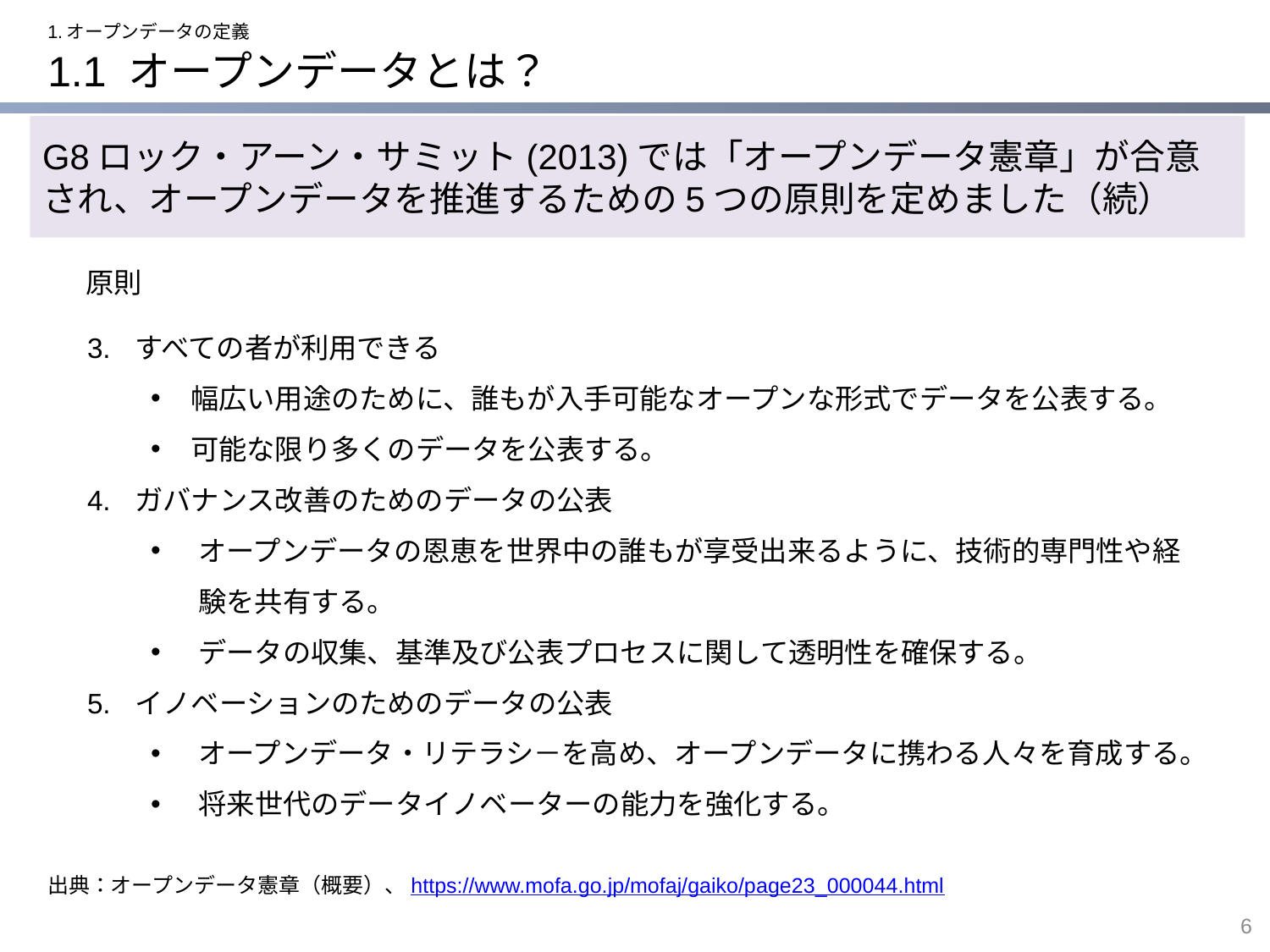

1.オープンデータの定義
# 1.1 オープンデータとは？
G8ロック・アーン・サミット(2013)では「オープンデータ憲章」が合意され、オープンデータを推進するための5つの原則を定めました（続）
原則
すべての者が利用できる
幅広い用途のために、誰もが入手可能なオープンな形式でデータを公表する。
可能な限り多くのデータを公表する。
ガバナンス改善のためのデータの公表
オープンデータの恩恵を世界中の誰もが享受出来るように、技術的専門性や経験を共有する。
データの収集、基準及び公表プロセスに関して透明性を確保する。
イノベーションのためのデータの公表
オープンデータ・リテラシ－を高め、オープンデータに携わる人々を育成する。
将来世代のデータイノベーターの能力を強化する。
出典：オープンデータ憲章（概要）、https://www.mofa.go.jp/mofaj/gaiko/page23_000044.html
6